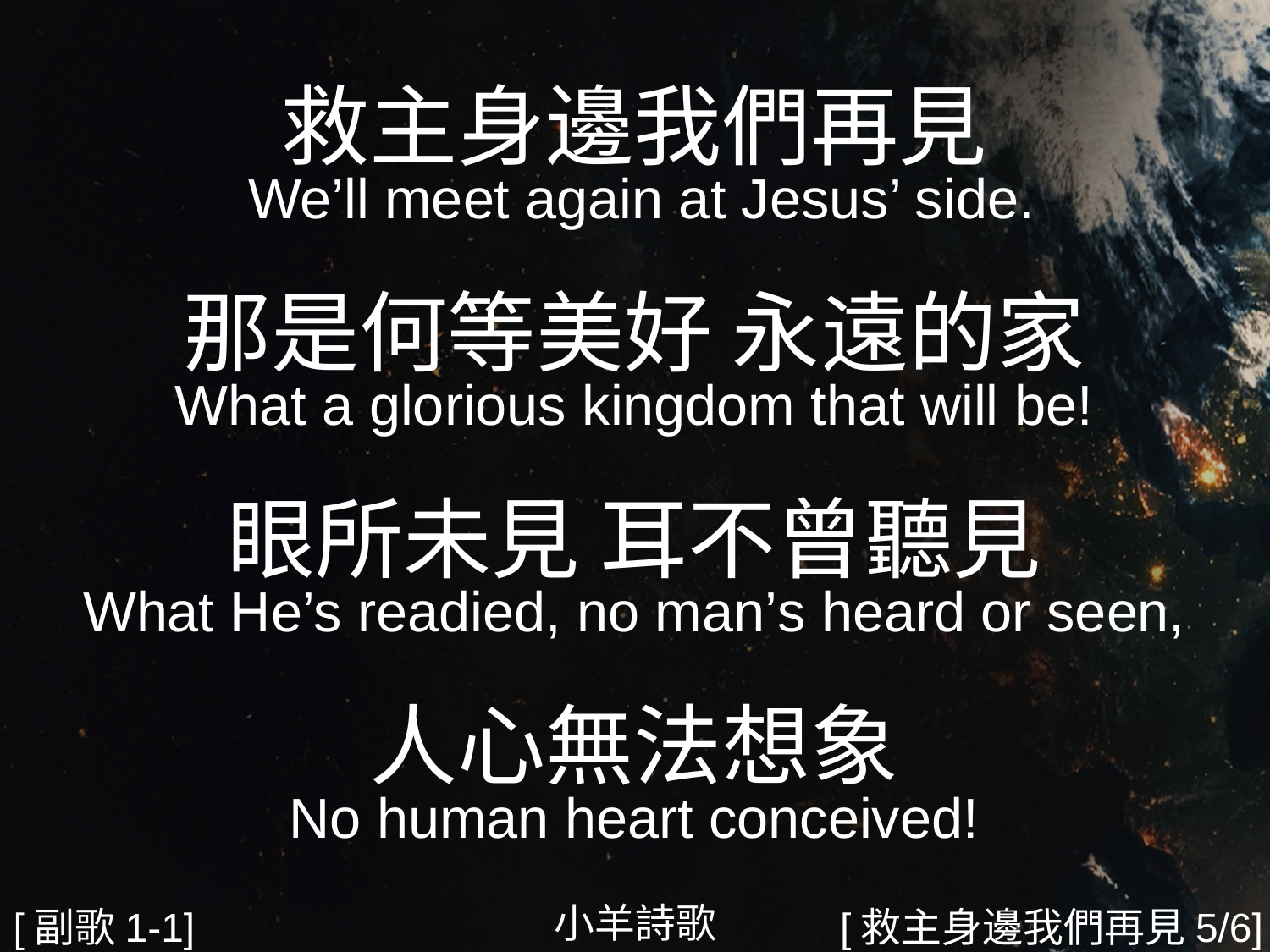

救主身邊我們再見
 We’ll meet again at Jesus’ side.

那是何等美好 永遠的家
What a glorious kingdom that will be!

眼所未見 耳不曾聽見
What He’s readied, no man’s heard or seen,

人心無法想象
No human heart conceived!
#

小羊詩歌
[副歌1-1]
[救主身邊我們再見5/6]